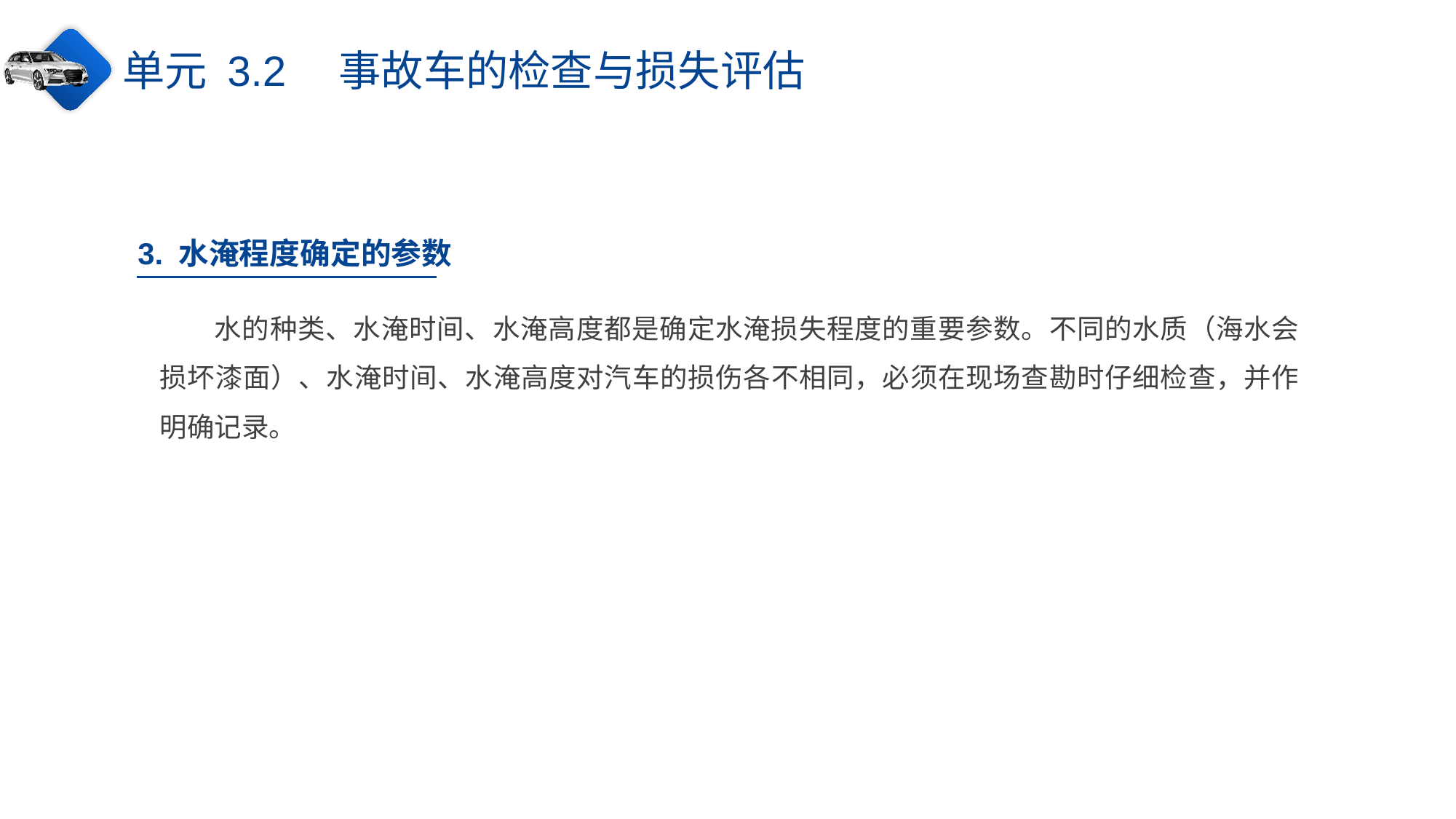

单元 3.2　事故车的检查与损失评估
3. 水淹程度确定的参数
水的种类、水淹时间、水淹高度都是确定水淹损失程度的重要参数。不同的水质（海水会损坏漆面）、水淹时间、水淹高度对汽车的损伤各不相同，必须在现场查勘时仔细检查，并作明确记录。